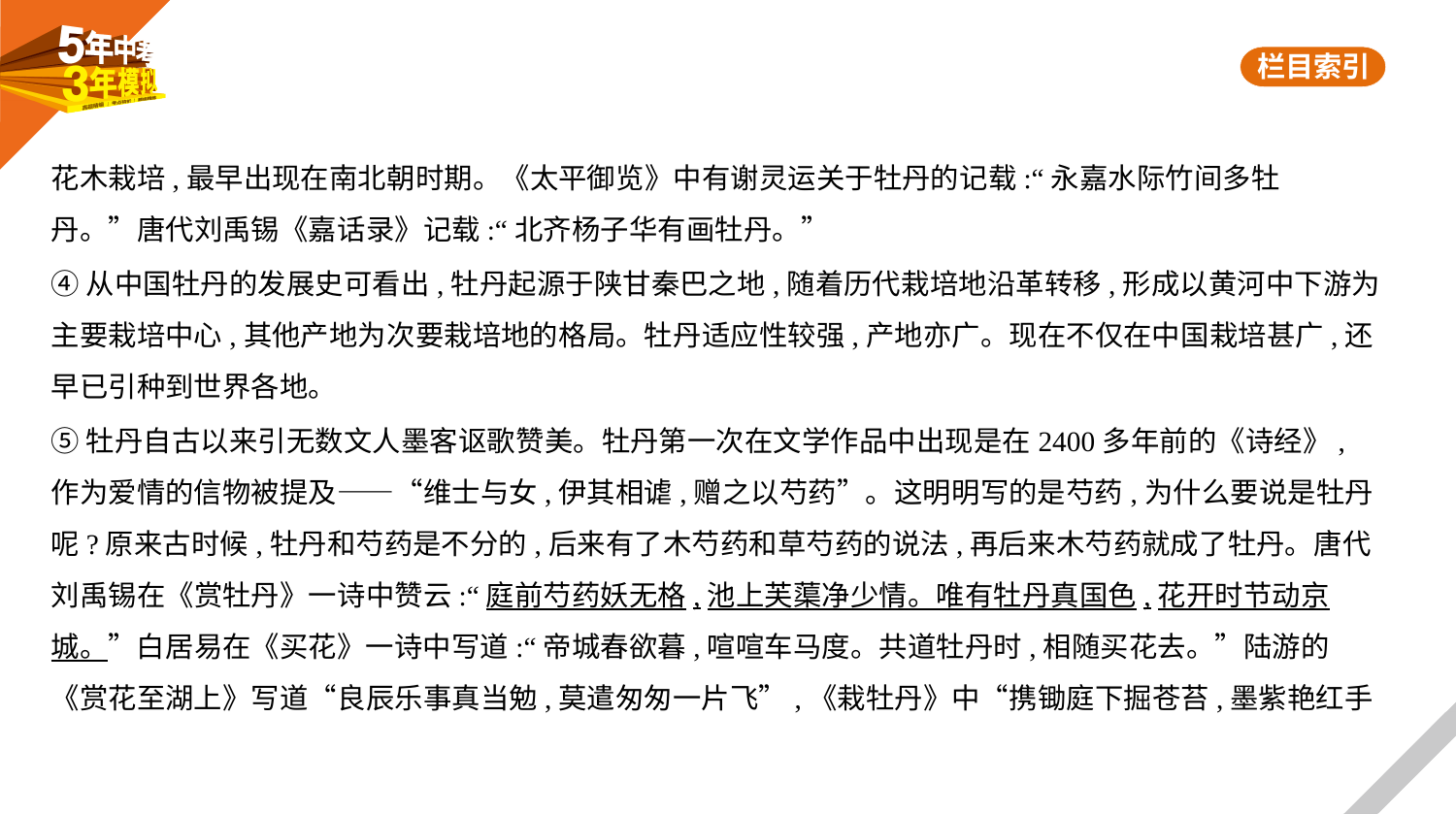

花木栽培,最早出现在南北朝时期。《太平御览》中有谢灵运关于牡丹的记载:“永嘉水际竹间多牡
丹。”唐代刘禹锡《嘉话录》记载:“北齐杨子华有画牡丹。”
④从中国牡丹的发展史可看出,牡丹起源于陕甘秦巴之地,随着历代栽培地沿革转移,形成以黄河中下游为
主要栽培中心,其他产地为次要栽培地的格局。牡丹适应性较强,产地亦广。现在不仅在中国栽培甚广,还
早已引种到世界各地。
⑤牡丹自古以来引无数文人墨客讴歌赞美。牡丹第一次在文学作品中出现是在2400多年前的《诗经》,
作为爱情的信物被提及——“维士与女,伊其相谑,赠之以芍药”。这明明写的是芍药,为什么要说是牡丹
呢?原来古时候,牡丹和芍药是不分的,后来有了木芍药和草芍药的说法,再后来木芍药就成了牡丹。唐代
刘禹锡在《赏牡丹》一诗中赞云:“庭前芍药妖无格,池上芙蕖净少情。唯有牡丹真国色,花开时节动京
城。”白居易在《买花》一诗中写道:“帝城春欲暮,喧喧车马度。共道牡丹时,相随买花去。”陆游的
《赏花至湖上》写道“良辰乐事真当勉,莫遣匆匆一片飞”,《栽牡丹》中“携锄庭下掘苍苔,墨紫艳红手